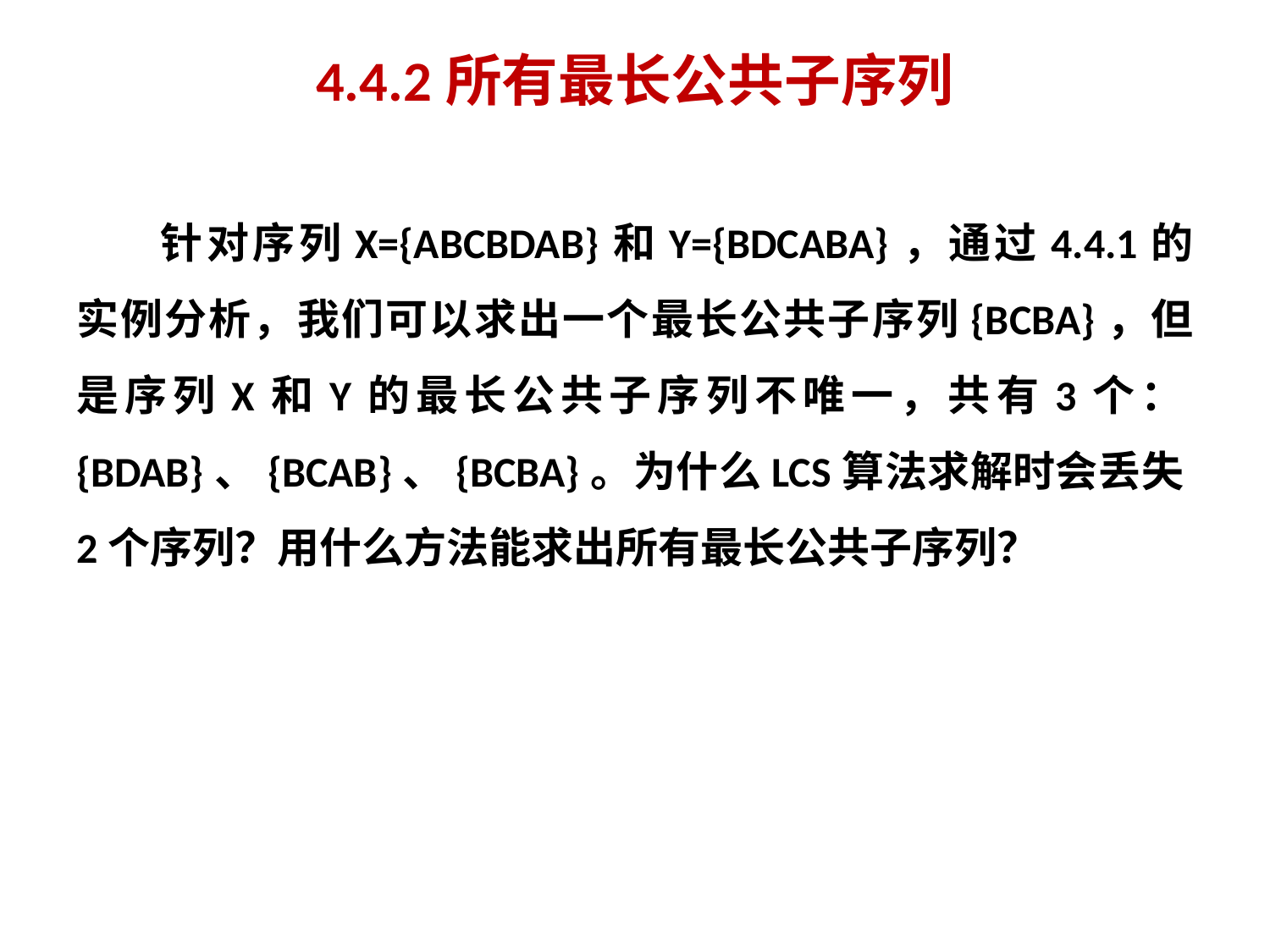

4.4.2所有最长公共子序列

针对序列X={ABCBDAB}和Y={BDCABA}，通过4.4.1的实例分析，我们可以求出一个最长公共子序列{BCBA}，但是序列X和Y的最长公共子序列不唯一，共有3个：{BDAB}、{BCAB}、{BCBA}。为什么LCS算法求解时会丢失2个序列？用什么方法能求出所有最长公共子序列？